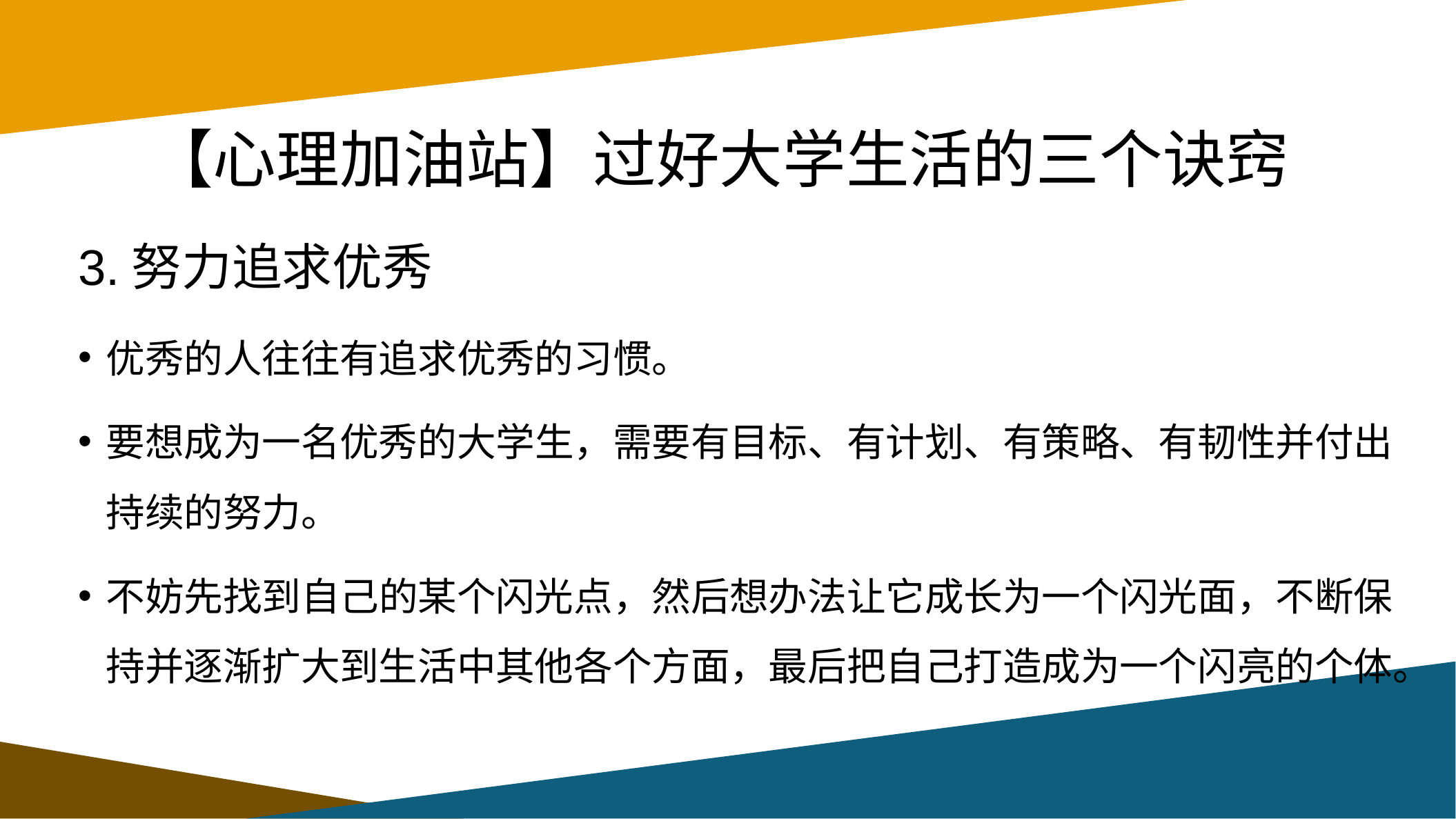

# 【心理加油站】过好大学生活的三个诀窍
3.努力追求优秀
优秀的人往往有追求优秀的习惯。
要想成为一名优秀的大学生，需要有目标、有计划、有策略、有韧性并付出持续的努力。
不妨先找到自己的某个闪光点，然后想办法让它成长为一个闪光面，不断保持并逐渐扩大到生活中其他各个方面，最后把自己打造成为一个闪亮的个体。